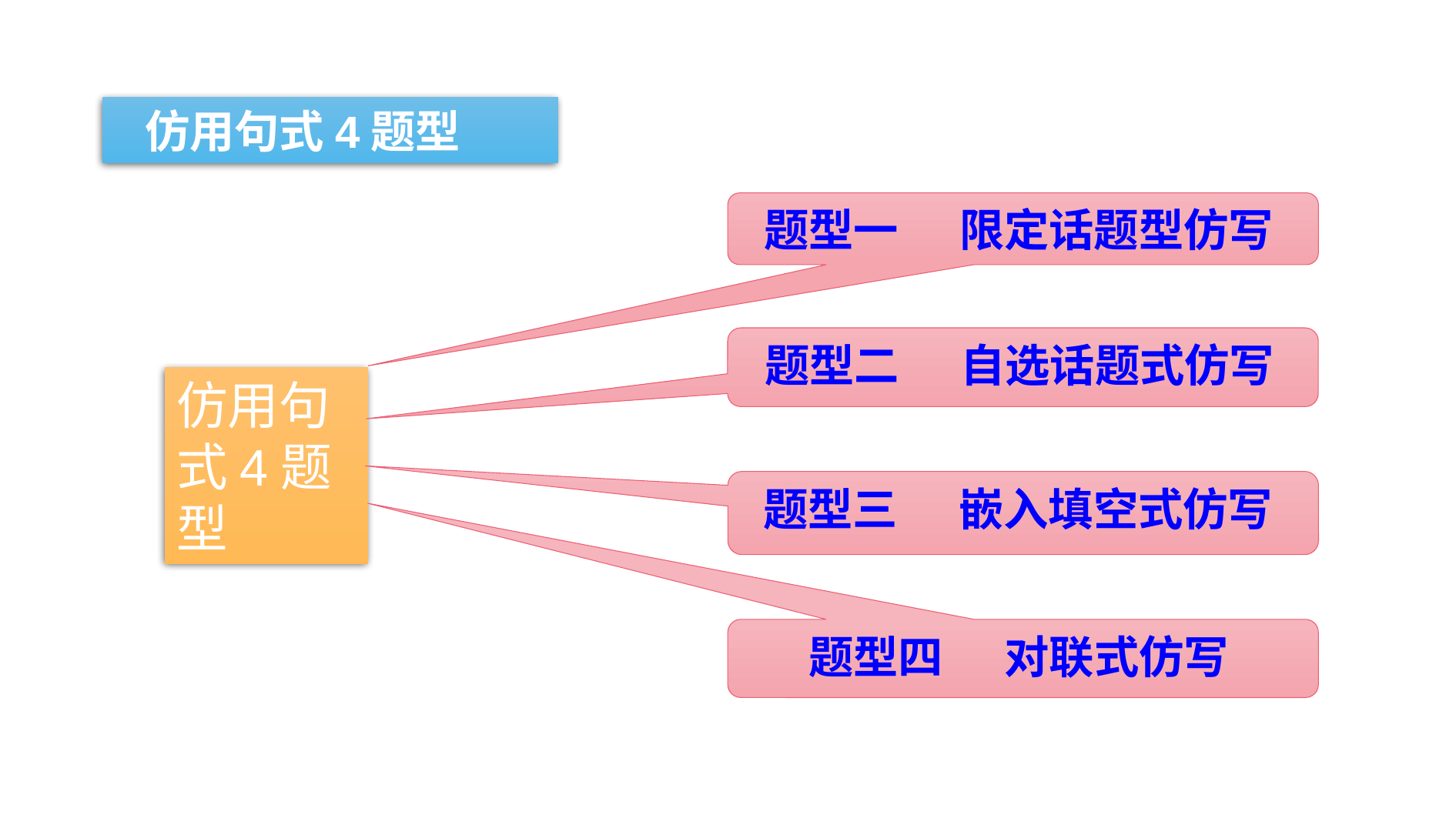

仿用句式4题型
题型一      限定话题型仿写
题型二      自选话题式仿写
仿用句式4题型
题型三      嵌入填空式仿写
题型四      对联式仿写